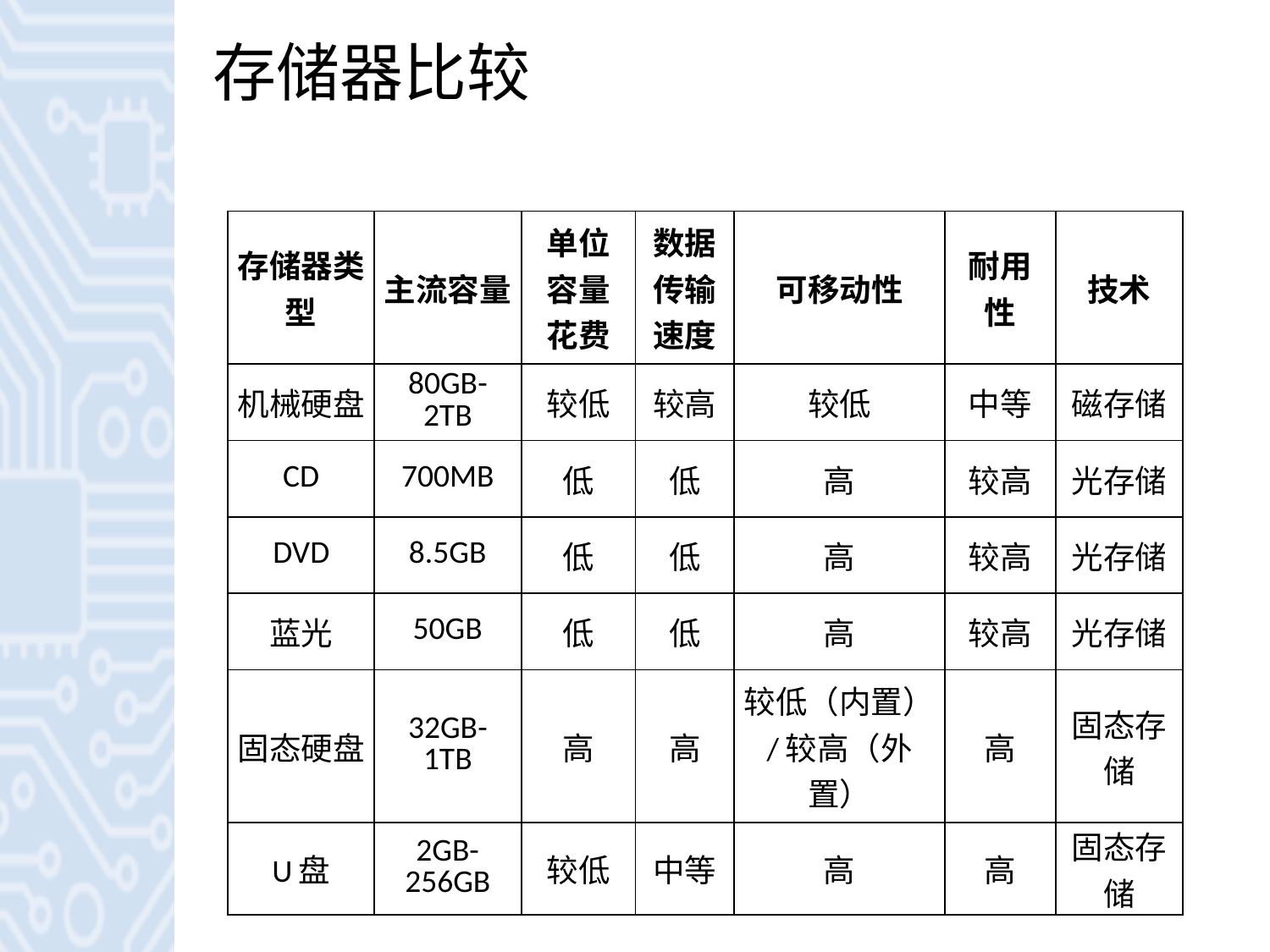

# 存储器比较
| 存储器类型 | 主流容量 | 单位容量花费 | 数据传输速度 | 可移动性 | 耐用性 | 技术 |
| --- | --- | --- | --- | --- | --- | --- |
| 机械硬盘 | 80GB-2TB | 较低 | 较高 | 较低 | 中等 | 磁存储 |
| CD | 700MB | 低 | 低 | 高 | 较高 | 光存储 |
| DVD | 8.5GB | 低 | 低 | 高 | 较高 | 光存储 |
| 蓝光 | 50GB | 低 | 低 | 高 | 较高 | 光存储 |
| 固态硬盘 | 32GB-1TB | 高 | 高 | 较低（内置）/较高（外置） | 高 | 固态存储 |
| U盘 | 2GB-256GB | 较低 | 中等 | 高 | 高 | 固态存储 |